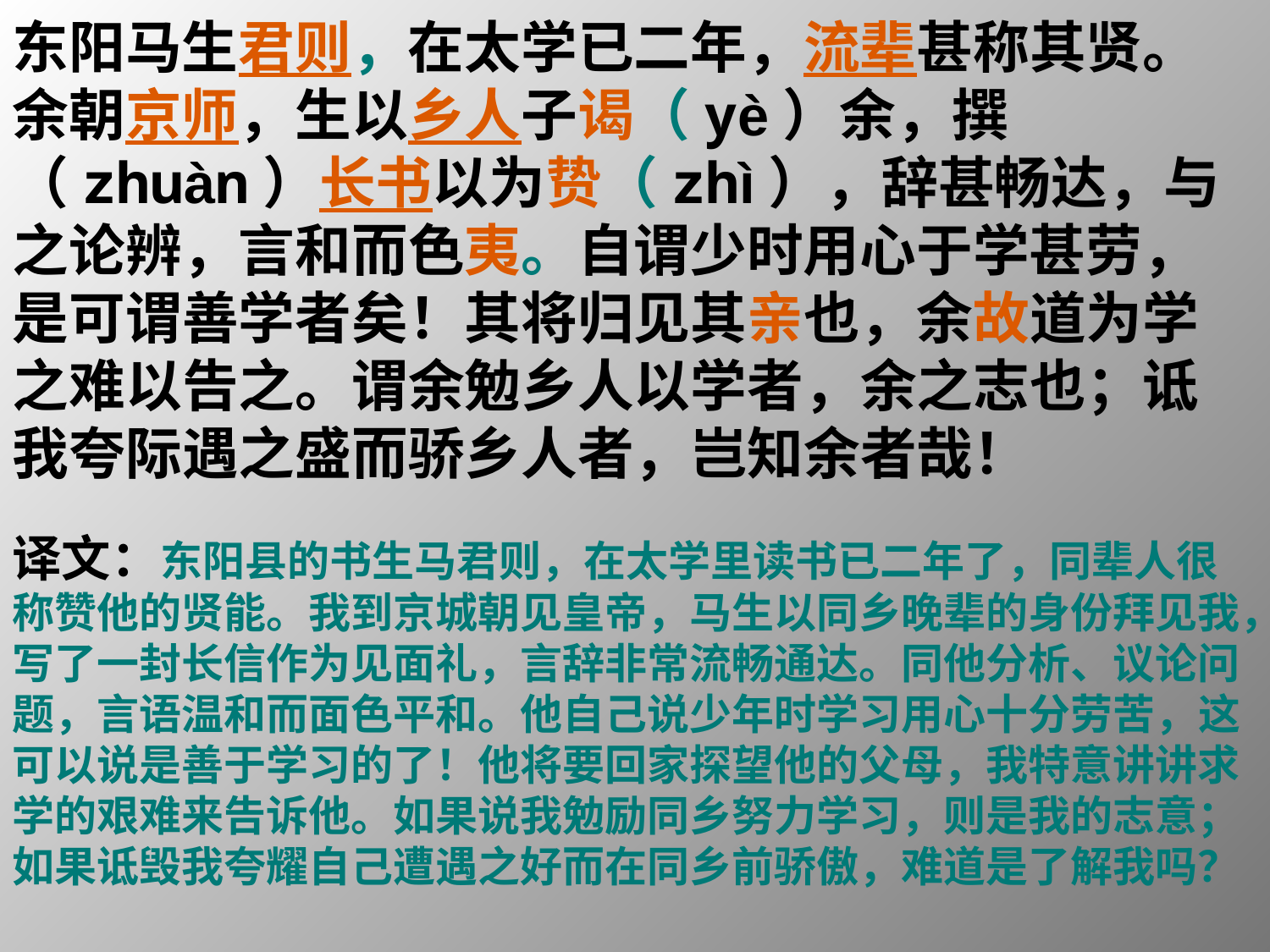

东阳马生君则，在太学已二年，流辈甚称其贤。余朝京师，生以乡人子谒（yè）余，撰（zhuàn）长书以为贽（zhì），辞甚畅达，与之论辨，言和而色夷。自谓少时用心于学甚劳，是可谓善学者矣！其将归见其亲也，余故道为学之难以告之。谓余勉乡人以学者，余之志也；诋我夸际遇之盛而骄乡人者，岂知余者哉！
译文：东阳县的书生马君则，在太学里读书已二年了，同辈人很称赞他的贤能。我到京城朝见皇帝，马生以同乡晚辈的身份拜见我，写了一封长信作为见面礼，言辞非常流畅通达。同他分析、议论问题，言语温和而面色平和。他自己说少年时学习用心十分劳苦，这可以说是善于学习的了！他将要回家探望他的父母，我特意讲讲求学的艰难来告诉他。如果说我勉励同乡努力学习，则是我的志意；如果诋毁我夸耀自己遭遇之好而在同乡前骄傲，难道是了解我吗？